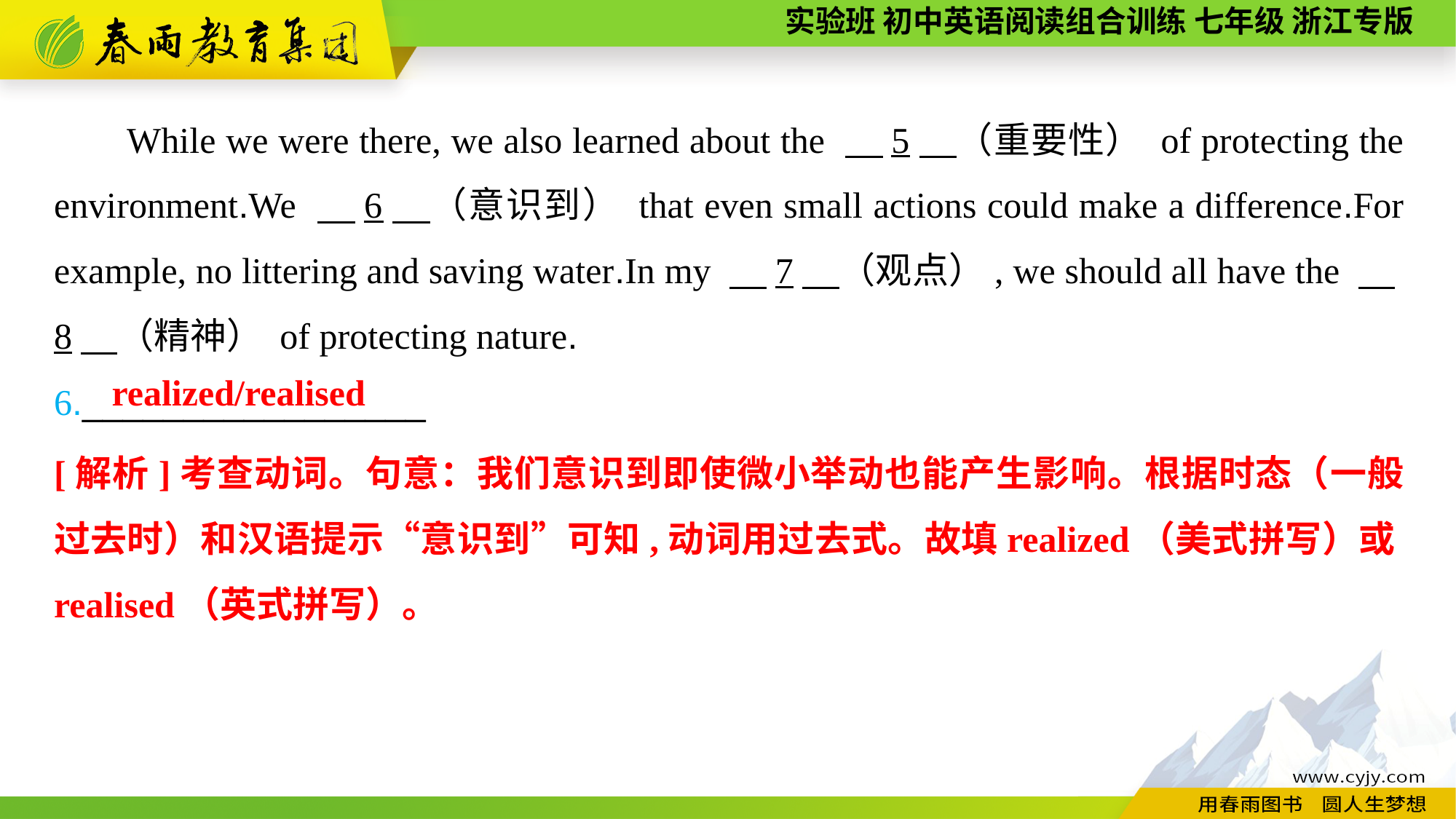

While we were there, we also learned about the 　5　（重要性） of protecting the environment.We 　6　（意识到） that even small actions could make a difference.For example, no littering and saving water.In my 　7　（观点）, we should all have the 　8　（精神） of protecting nature.
6._________________
realized/realised
[解析]考查动词。句意：我们意识到即使微小举动也能产生影响。根据时态（一般过去时）和汉语提示“意识到”可知,动词用过去式。故填realized（美式拼写）或realised（英式拼写）。